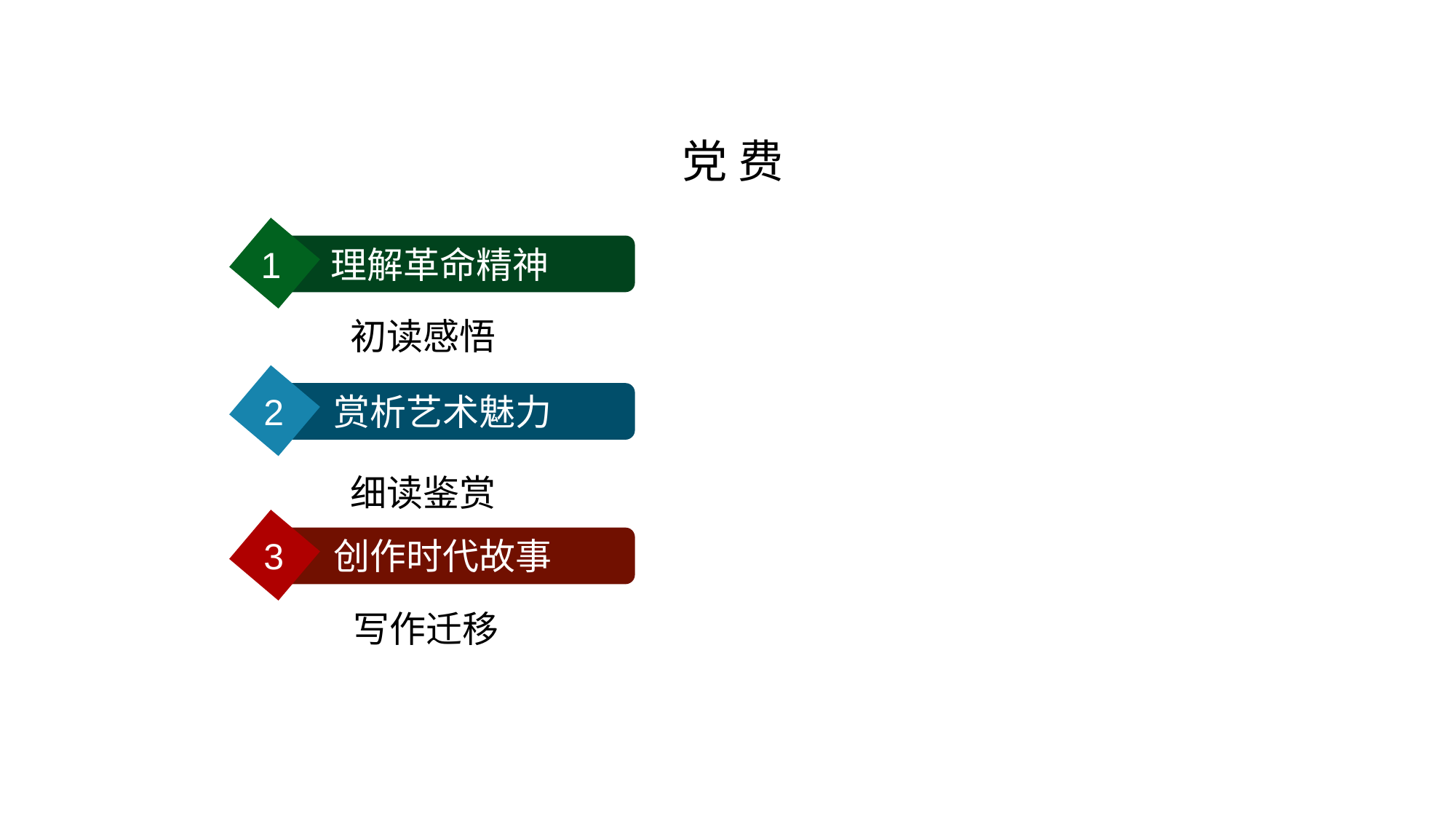

# 党 费

1    理解革命精神
    初读感悟

2    赏析艺术魅力
    细读鉴赏

3    创作时代故事
     写作迁移